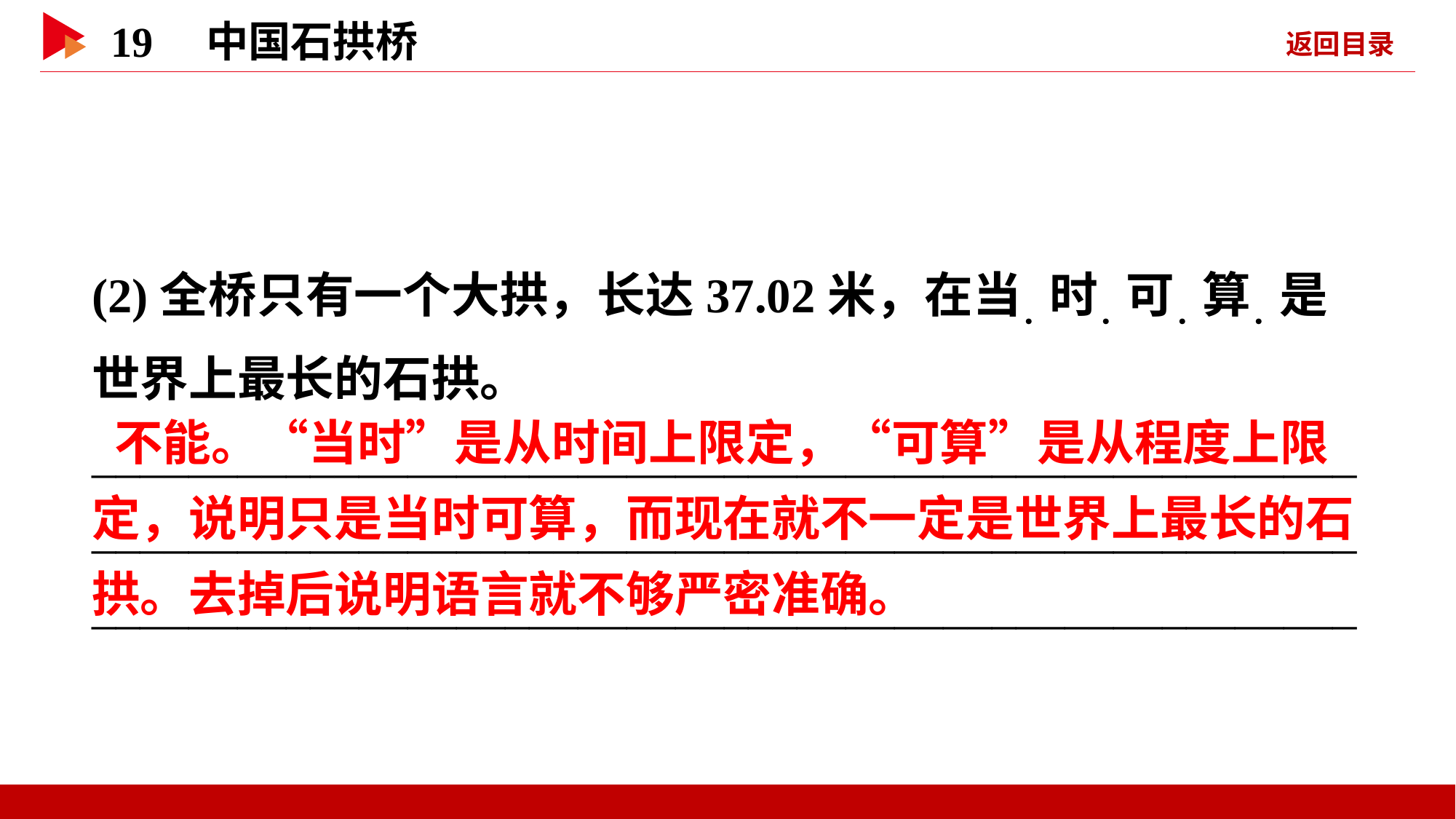

(2)全桥只有一个大拱，长达37.02米，在当．时．可．算．是世界上最长的石拱。
____________________________________________________________________________________________________________________________________________________________
 不能。“当时”是从时间上限定，“可算”是从程度上限定，说明只是当时可算，而现在就不一定是世界上最长的石拱。去掉后说明语言就不够严密准确。